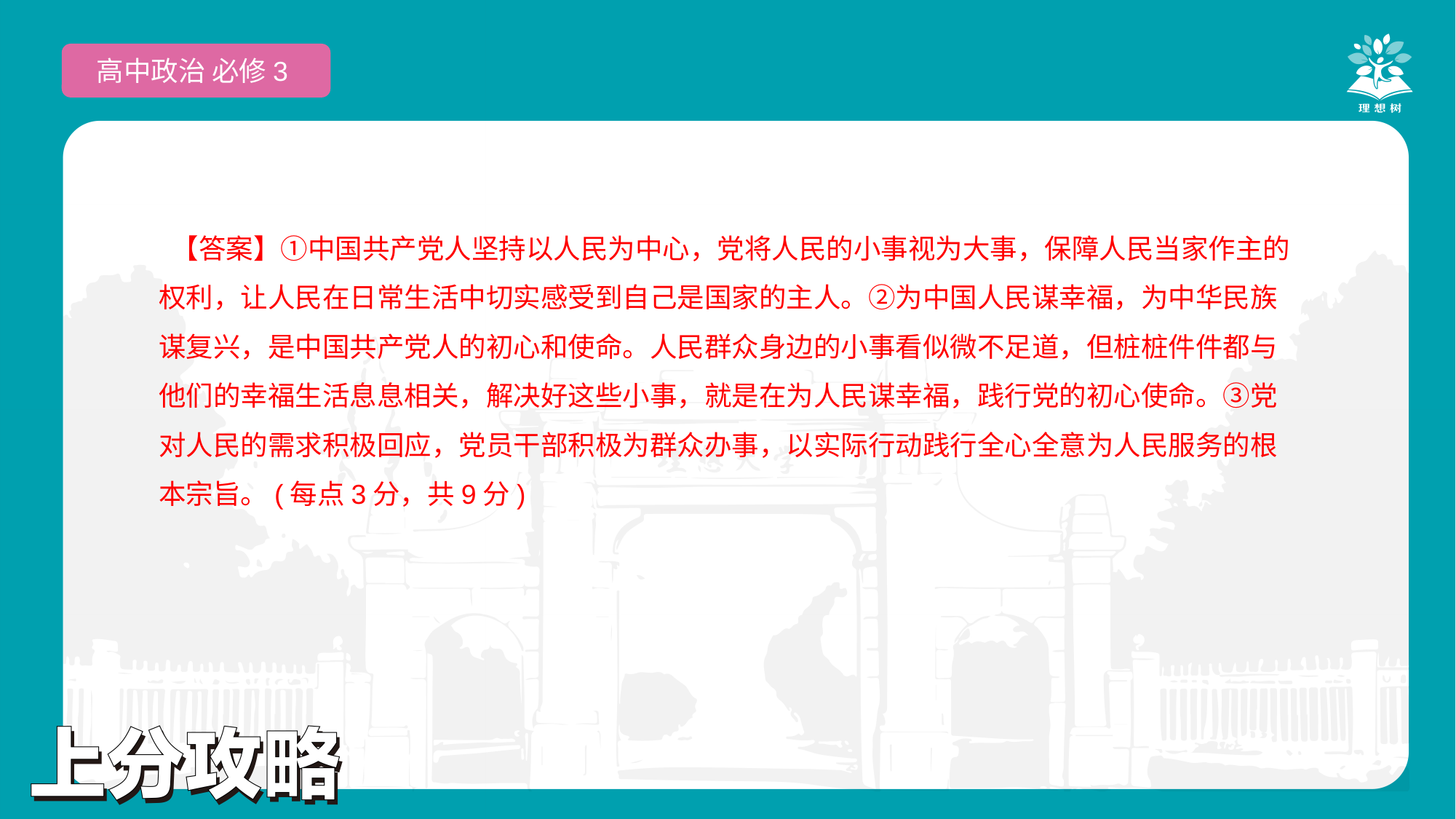

高中政治 必修3
 【答案】①中国共产党人坚持以人民为中心，党将人民的小事视为大事，保障人民当家作主的权利，让人民在日常生活中切实感受到自己是国家的主人。②为中国人民谋幸福，为中华民族谋复兴，是中国共产党人的初心和使命。人民群众身边的小事看似微不足道，但桩桩件件都与他们的幸福生活息息相关，解决好这些小事，就是在为人民谋幸福，践行党的初心使命。③党对人民的需求积极回应，党员干部积极为群众办事，以实际行动践行全心全意为人民服务的根本宗旨。(每点3分，共9分)